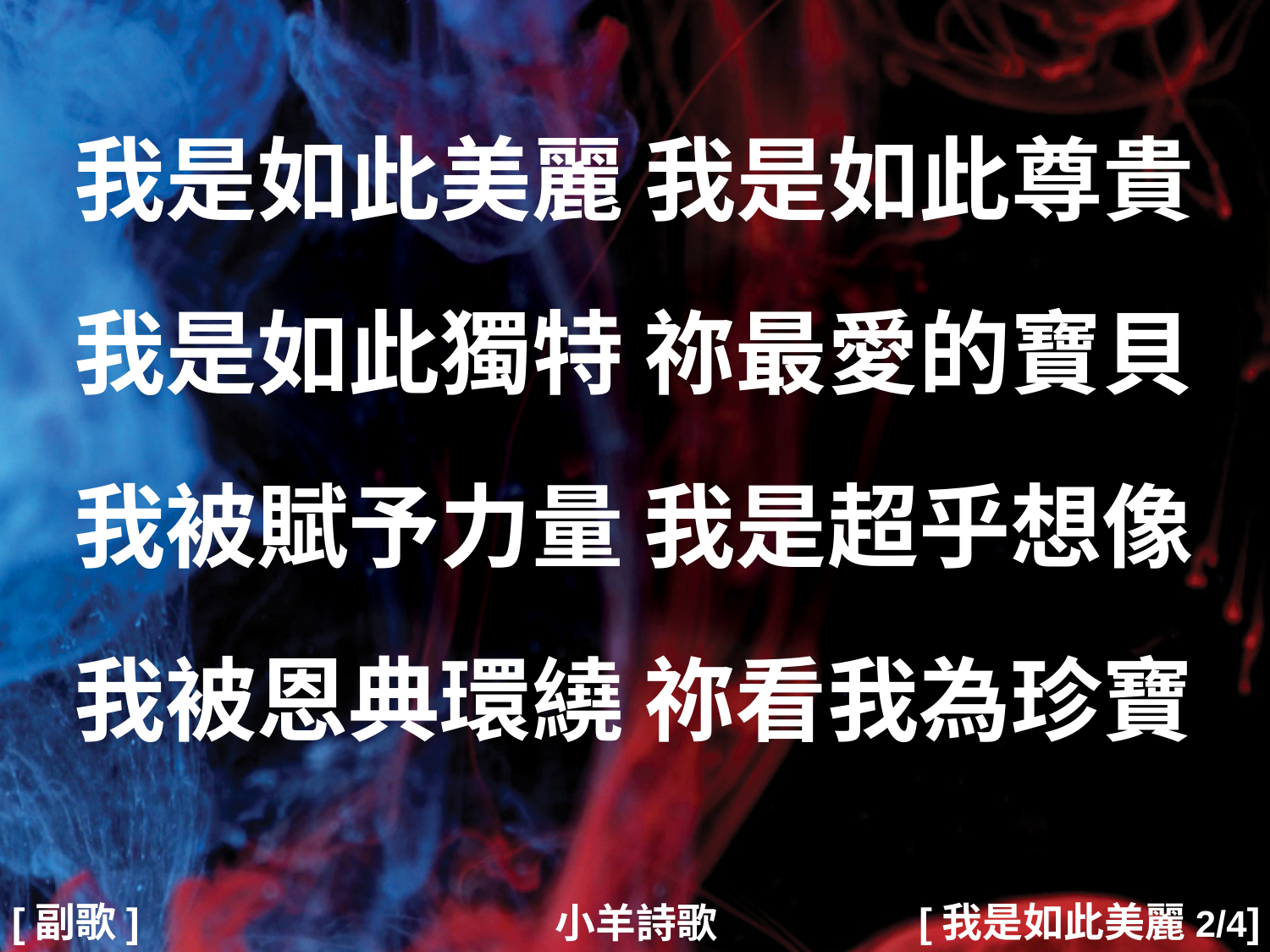

我是如此美麗 我是如此尊貴

我是如此獨特 祢最愛的寶貝

我被賦予力量 我是超乎想像

我被恩典環繞 祢看我為珍寶

#

[副歌]
[我是如此美麗2/4]
小羊詩歌